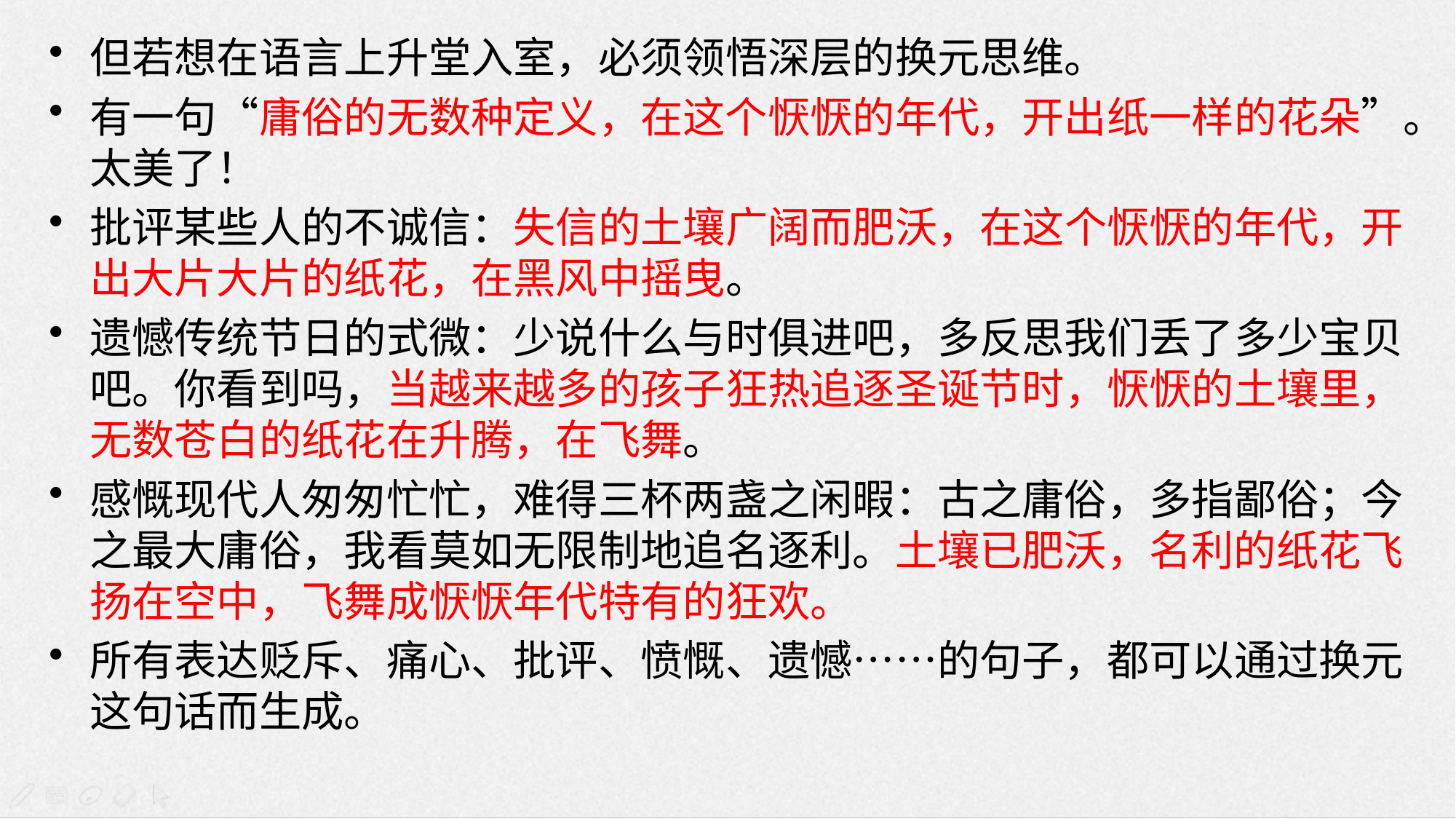

但若想在语言上升堂入室，必须领悟深层的换元思维。
有一句“庸俗的无数种定义，在这个恹恹的年代，开出纸一样的花朵”。太美了！
批评某些人的不诚信：失信的土壤广阔而肥沃，在这个恹恹的年代，开出大片大片的纸花，在黑风中摇曳。
遗憾传统节日的式微：少说什么与时俱进吧，多反思我们丢了多少宝贝吧。你看到吗，当越来越多的孩子狂热追逐圣诞节时，恹恹的土壤里，无数苍白的纸花在升腾，在飞舞。
感慨现代人匆匆忙忙，难得三杯两盏之闲暇：古之庸俗，多指鄙俗；今之最大庸俗，我看莫如无限制地追名逐利。土壤已肥沃，名利的纸花飞扬在空中，飞舞成恹恹年代特有的狂欢。
所有表达贬斥、痛心、批评、愤慨、遗憾……的句子，都可以通过换元这句话而生成。